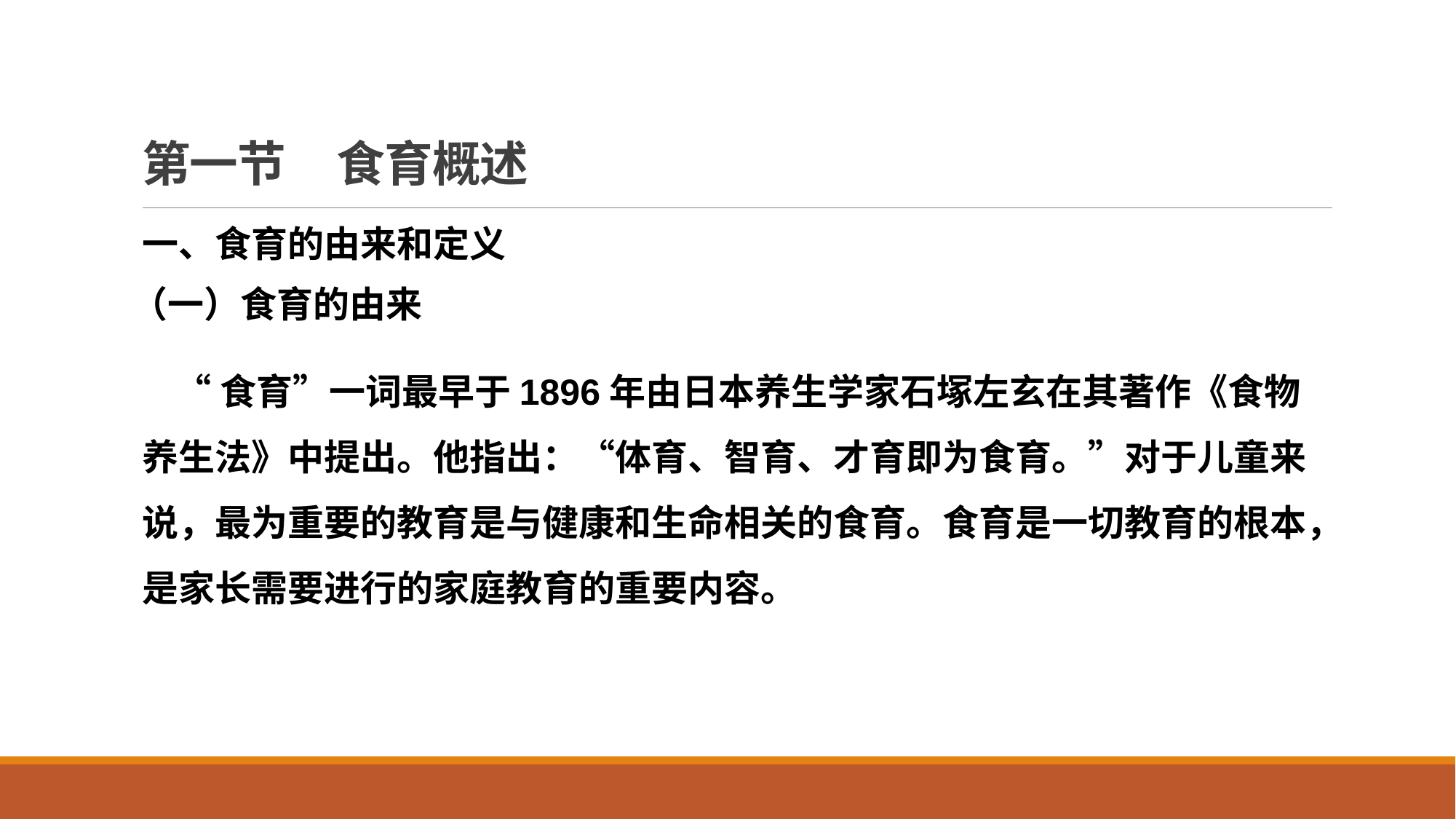

# 第一节     食育概述
一、食育的由来和定义
（一）食育的由来
    “食育”一词最早于1896年由日本养生学家石塚左玄在其著作《食物养生法》中提出。他指出：“体育、智育、才育即为食育。”对于儿童来说，最为重要的教育是与健康和生命相关的食育。食育是一切教育的根本，是家长需要进行的家庭教育的重要内容。